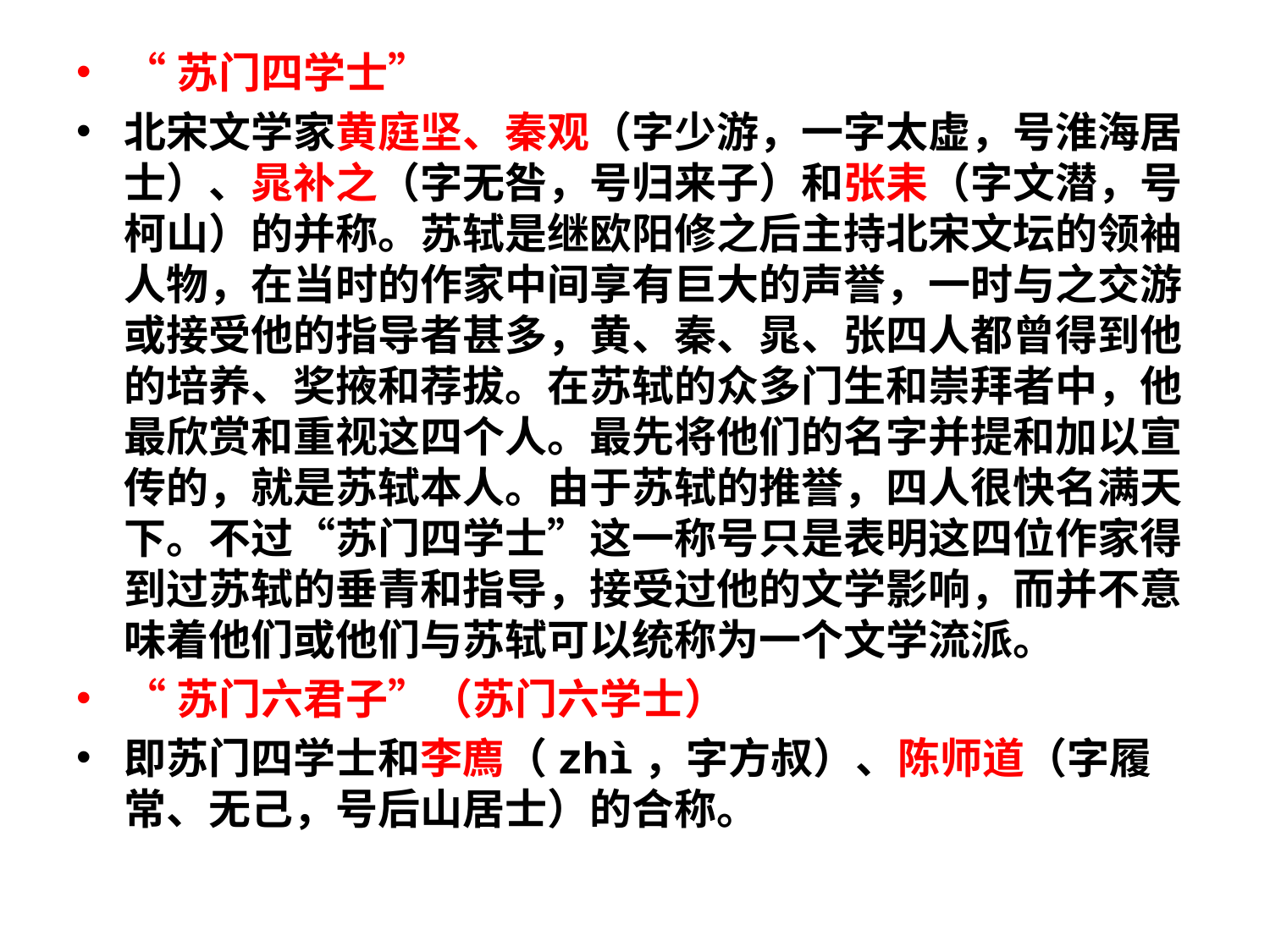

“苏门四学士”
北宋文学家黄庭坚、秦观（字少游，一字太虚，号淮海居士）、晁补之（字无咎，号归来子）和张耒（字文潜，号柯山）的并称。苏轼是继欧阳修之后主持北宋文坛的领袖人物，在当时的作家中间享有巨大的声誉，一时与之交游或接受他的指导者甚多，黄、秦、晁、张四人都曾得到他的培养、奖掖和荐拔。在苏轼的众多门生和崇拜者中，他最欣赏和重视这四个人。最先将他们的名字并提和加以宣传的，就是苏轼本人。由于苏轼的推誉，四人很快名满天下。不过“苏门四学士”这一称号只是表明这四位作家得到过苏轼的垂青和指导，接受过他的文学影响，而并不意味着他们或他们与苏轼可以统称为一个文学流派。
“苏门六君子”（苏门六学士）
即苏门四学士和李廌（zhì，字方叔）、陈师道（字履常、无己，号后山居士）的合称。